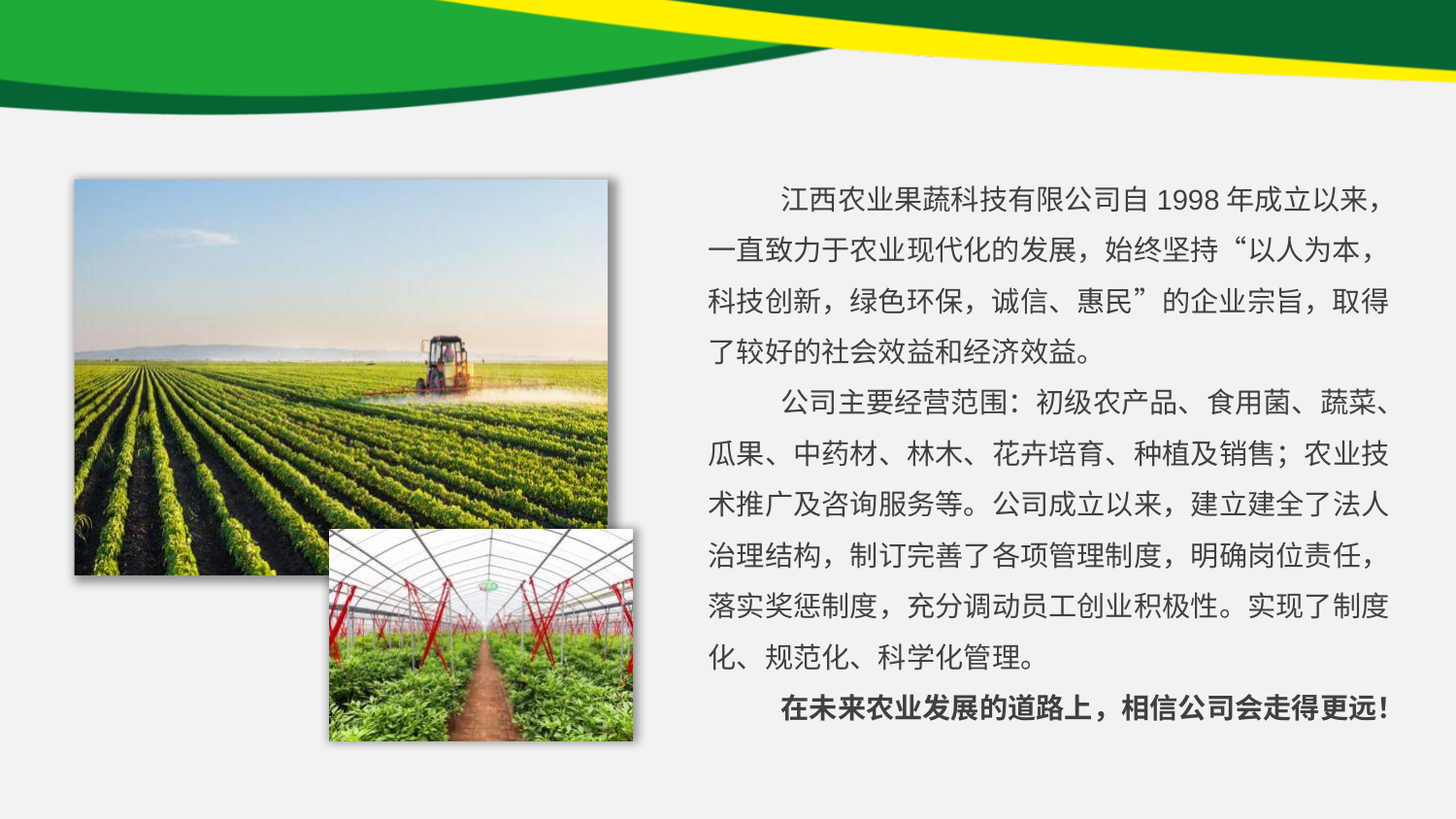

LOGO
公司农业发展概况
#
江西农业果蔬科技有限公司自1998年成立以来，一直致力于农业现代化的发展，始终坚持“以人为本，科技创新，绿色环保，诚信、惠民”的企业宗旨，取得了较好的社会效益和经济效益。
公司主要经营范围：初级农产品、食用菌、蔬菜、瓜果、中药材、林木、花卉培育、种植及销售；农业技术推广及咨询服务等。公司成立以来，建立建全了法人治理结构，制订完善了各项管理制度，明确岗位责任，落实奖惩制度，充分调动员工创业积极性。实现了制度化、规范化、科学化管理。
在未来农业发展的道路上，相信公司会走得更远！